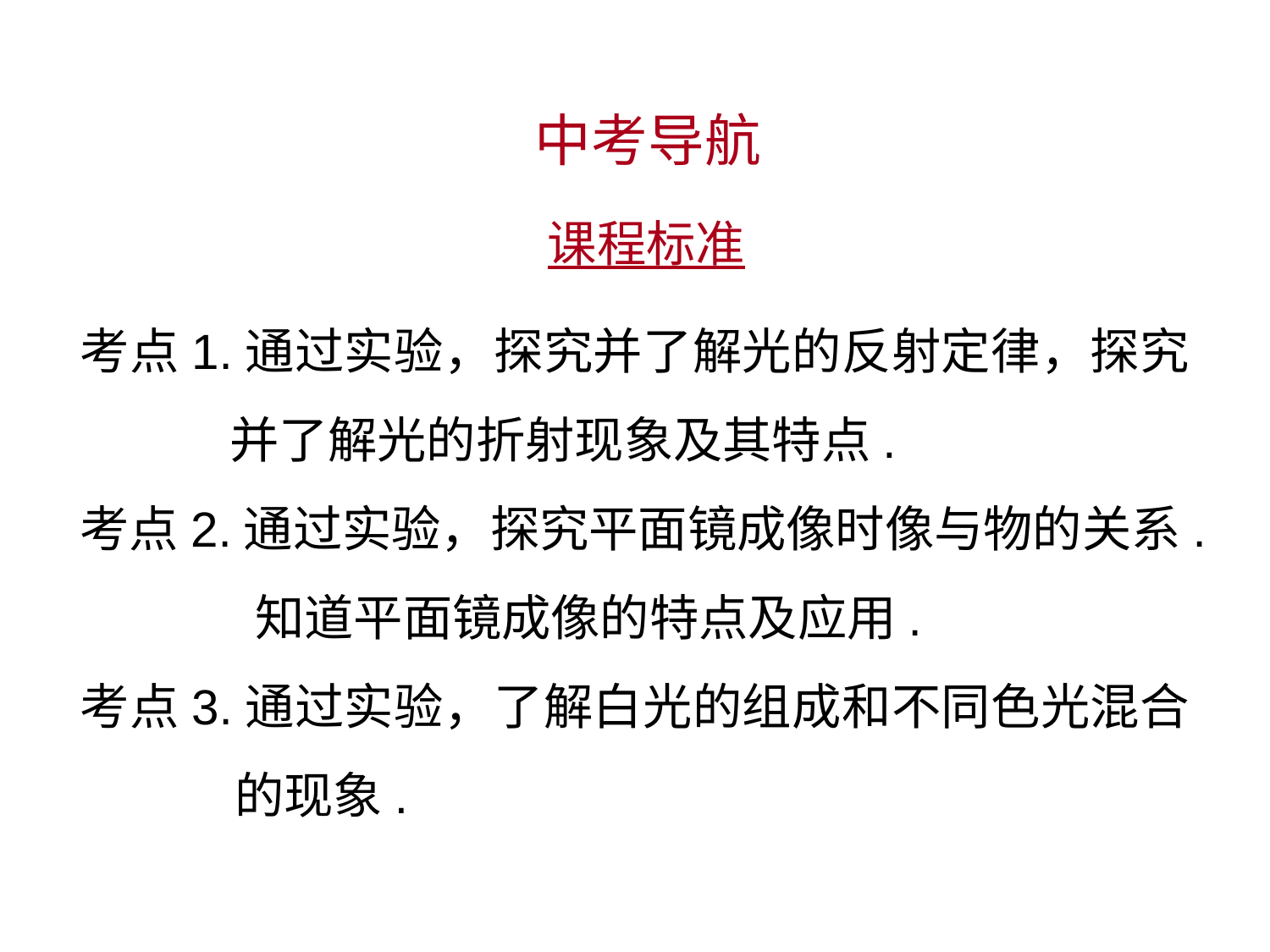

中考导航
 课程标准
考点1.通过实验，探究并了解光的反射定律，探究并了解光的折射现象及其特点.
考点2.通过实验，探究平面镜成像时像与物的关系. 知道平面镜成像的特点及应用.
考点3.通过实验，了解白光的组成和不同色光混合的现象.